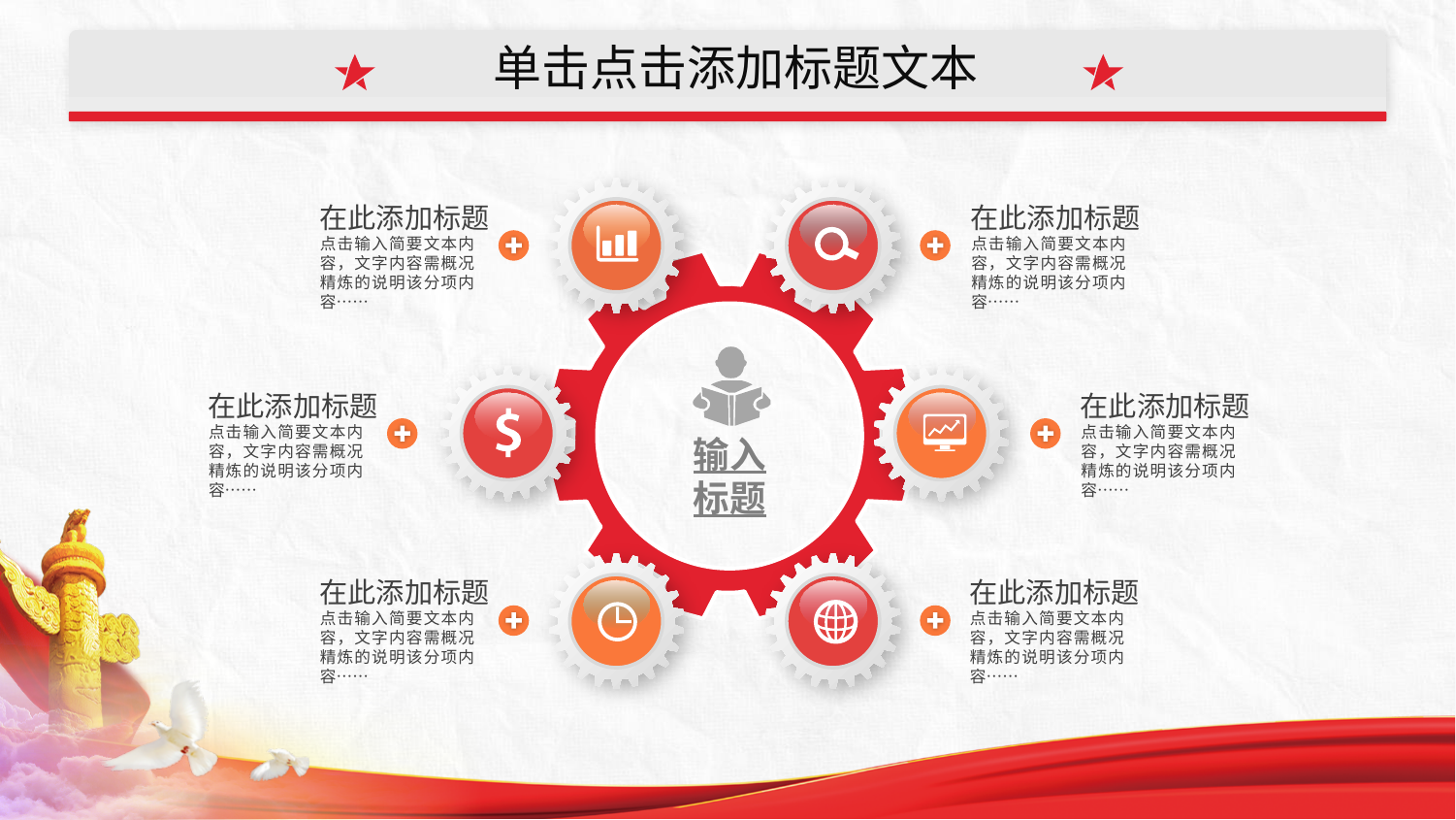

单击点击添加标题文本

在此添加标题
点击输入简要文本内容，文字内容需概况精炼的说明该分项内容……
在此添加标题
点击输入简要文本内容，文字内容需概况精炼的说明该分项内容……

在此添加标题
点击输入简要文本内容，文字内容需概况精炼的说明该分项内容……
在此添加标题
点击输入简要文本内容，文字内容需概况精炼的说明该分项内容……

输入
标题

在此添加标题
点击输入简要文本内容，文字内容需概况精炼的说明该分项内容……
在此添加标题
点击输入简要文本内容，文字内容需概况精炼的说明该分项内容……